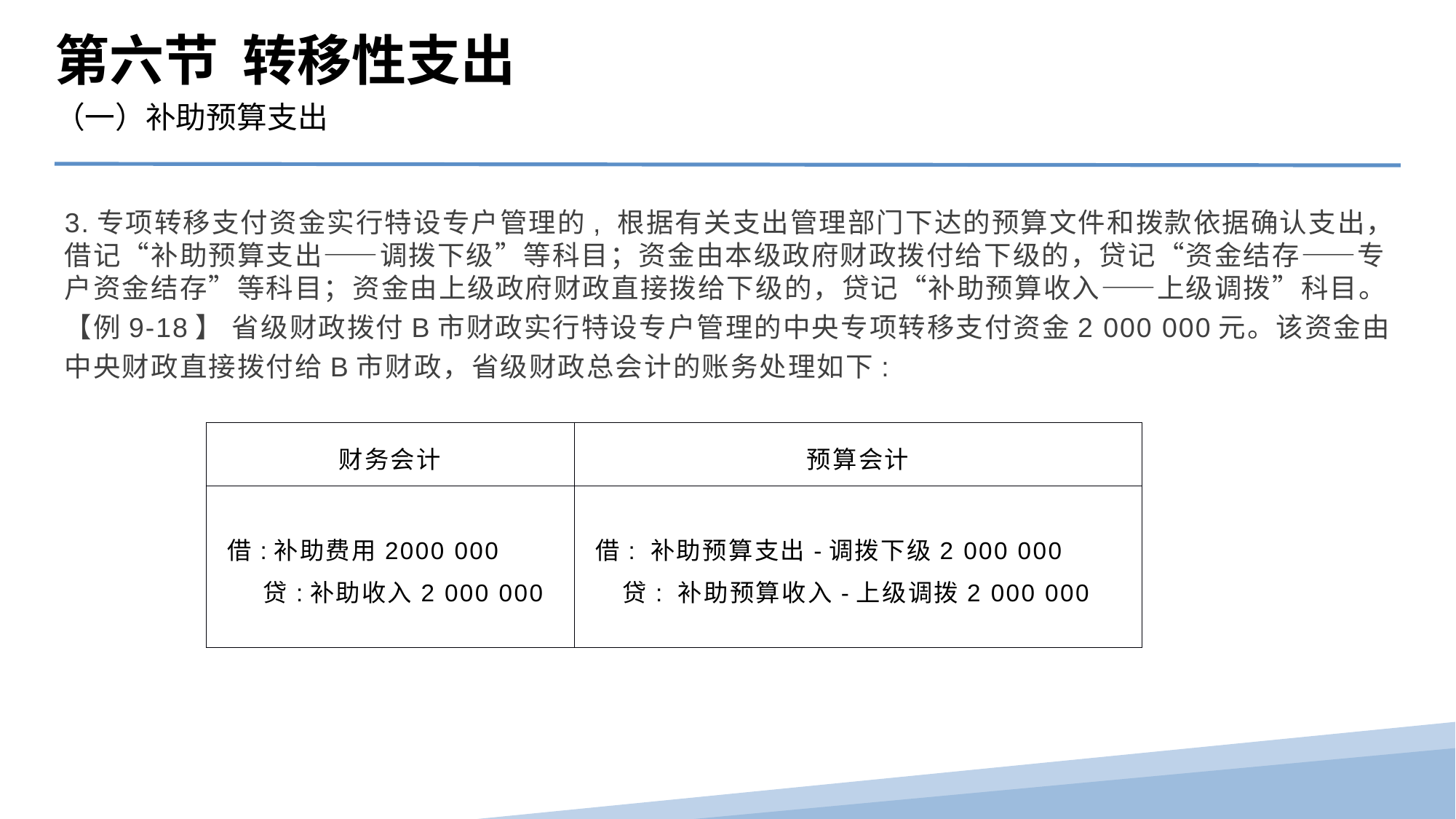

第六节  转移性支出
（一）补助预算支出
3.专项转移支付资金实行特设专户管理的, 根据有关支出管理部门下达的预算文件和拨款依据确认支出，借记“补助预算支出——调拨下级”等科目；资金由本级政府财政拨付给下级的，贷记“资金结存——专户资金结存”等科目；资金由上级政府财政直接拨给下级的，贷记“补助预算收入——上级调拨”科目。
【例9-18】 省级财政拨付B市财政实行特设专户管理的中央专项转移支付资金2 000 000元。该资金由中央财政直接拨付给B市财政，省级财政总会计的账务处理如下:
| 财务会计 | 预算会计 |
| --- | --- |
| 借:补助费用2000 000 贷:补助收入2 000 000 | 借: 补助预算支出-调拨下级2 000 000 贷: 补助预算收入-上级调拨2 000 000 |